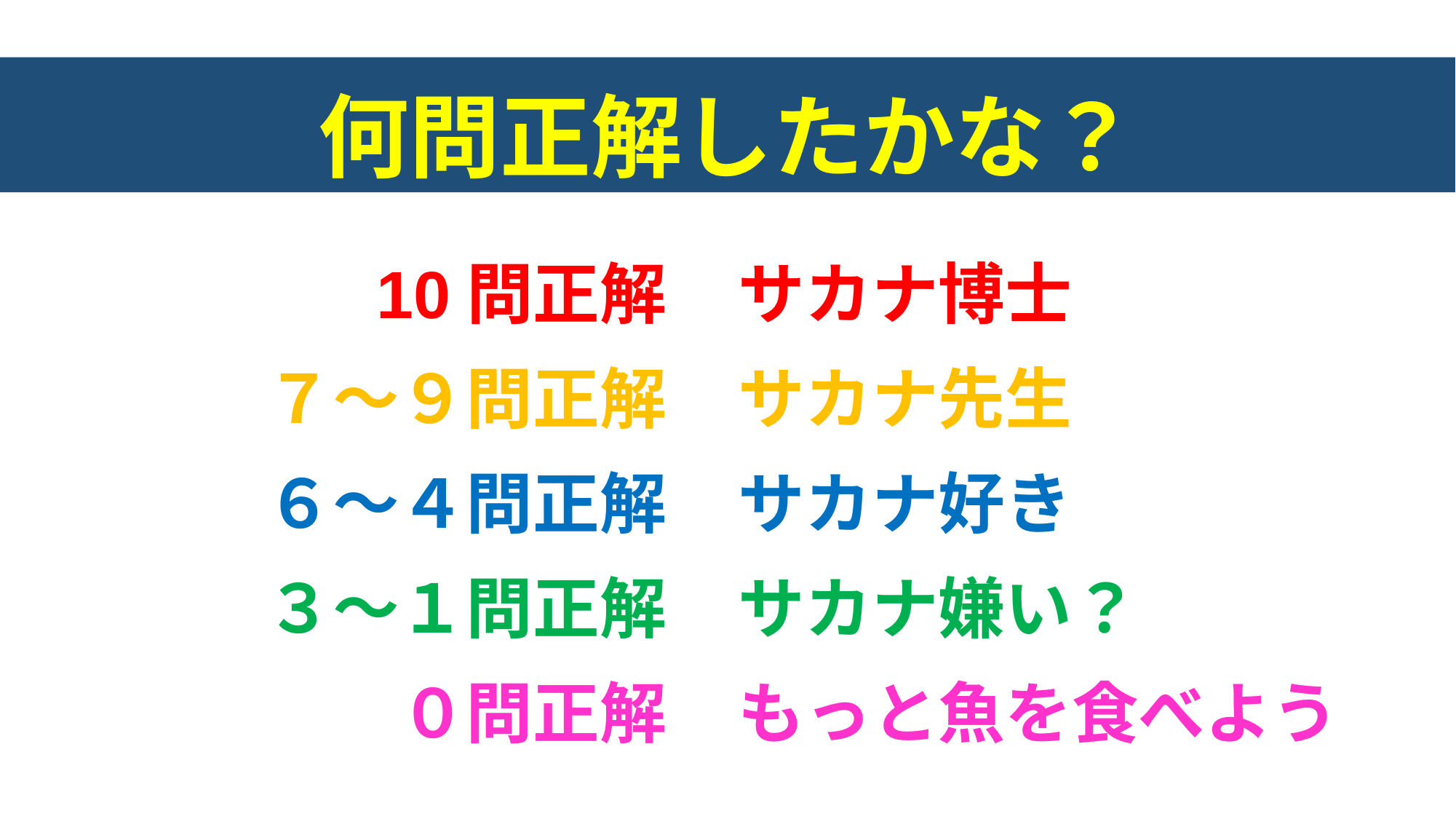

何問正解したかな？
10問正解
サカナ博士
７～９問正解
サカナ先生
６～４問正解
サカナ好き
３～１問正解
サカナ嫌い？
０問正解
もっと魚を食べよう